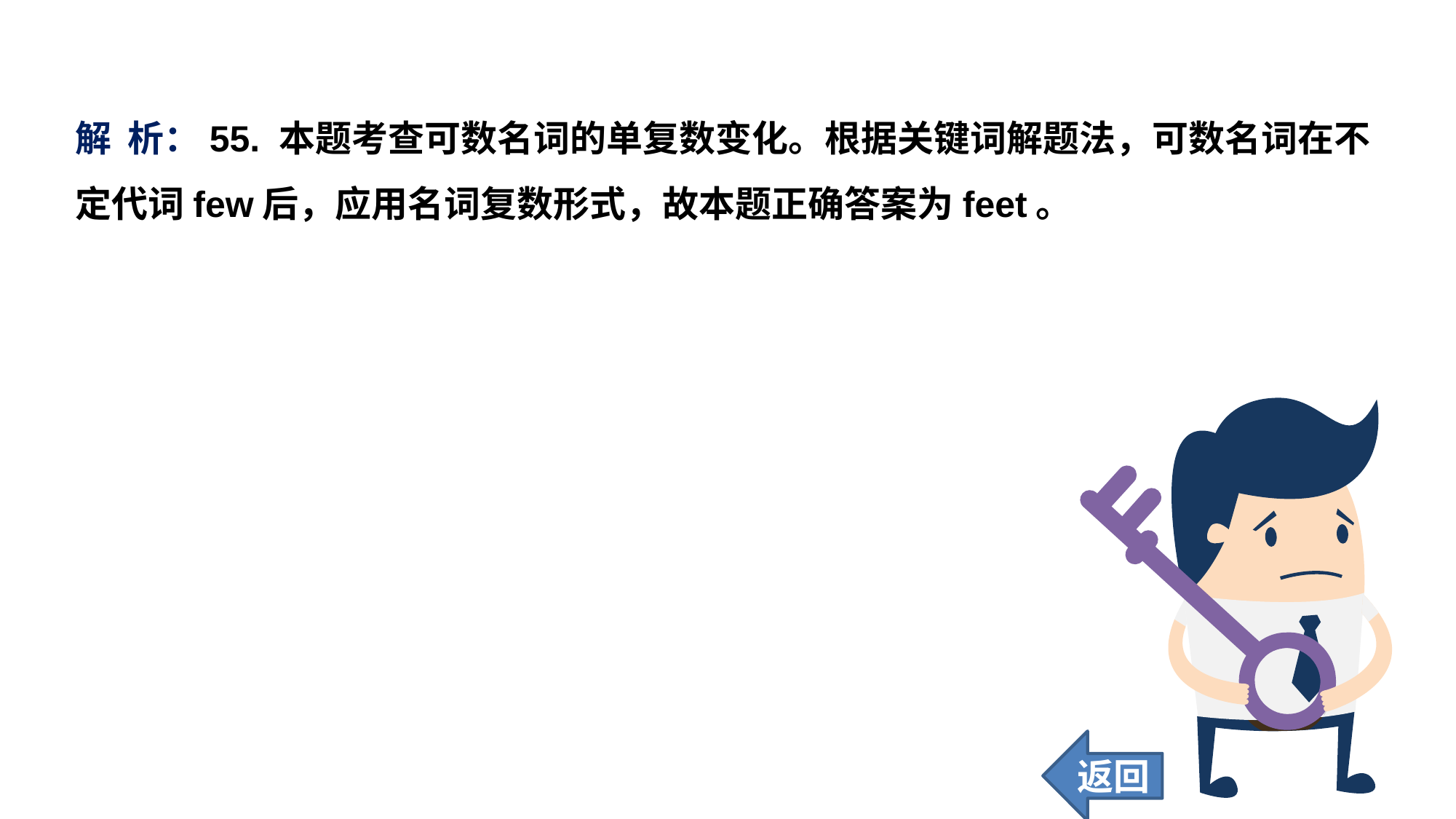

解  析：55. 本题考查可数名词的单复数变化。根据关键词解题法，可数名词在不定代词few后，应用名词复数形式，故本题正确答案为feet。

返回
242